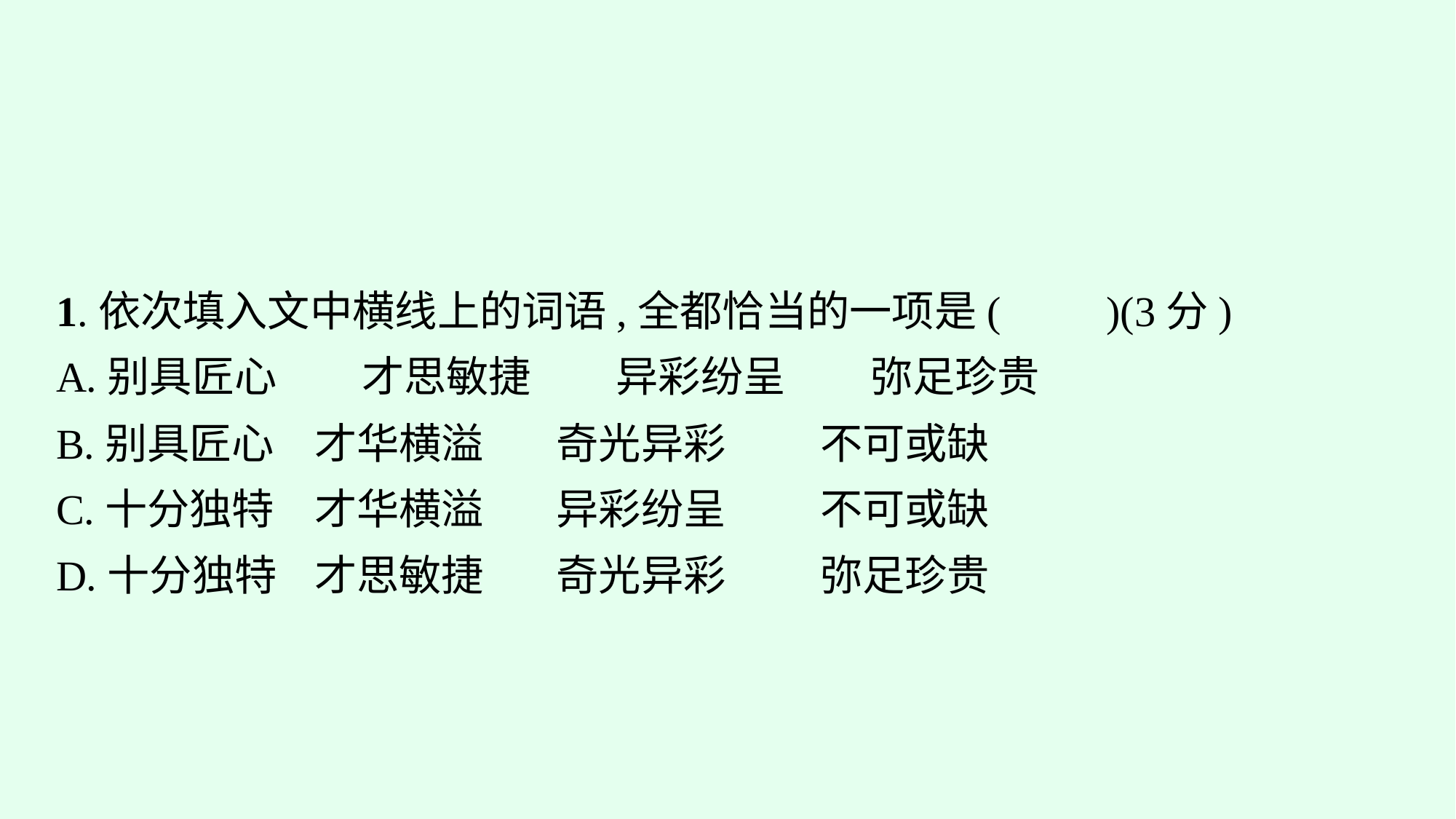

1.依次填入文中横线上的词语,全都恰当的一项是(　　)(3分)
A.别具匠心　　才思敏捷　　异彩纷呈　　弥足珍贵
B.别具匠心	才华横溢	奇光异彩	不可或缺
C.十分独特	才华横溢	异彩纷呈	不可或缺
D.十分独特	才思敏捷	奇光异彩	弥足珍贵